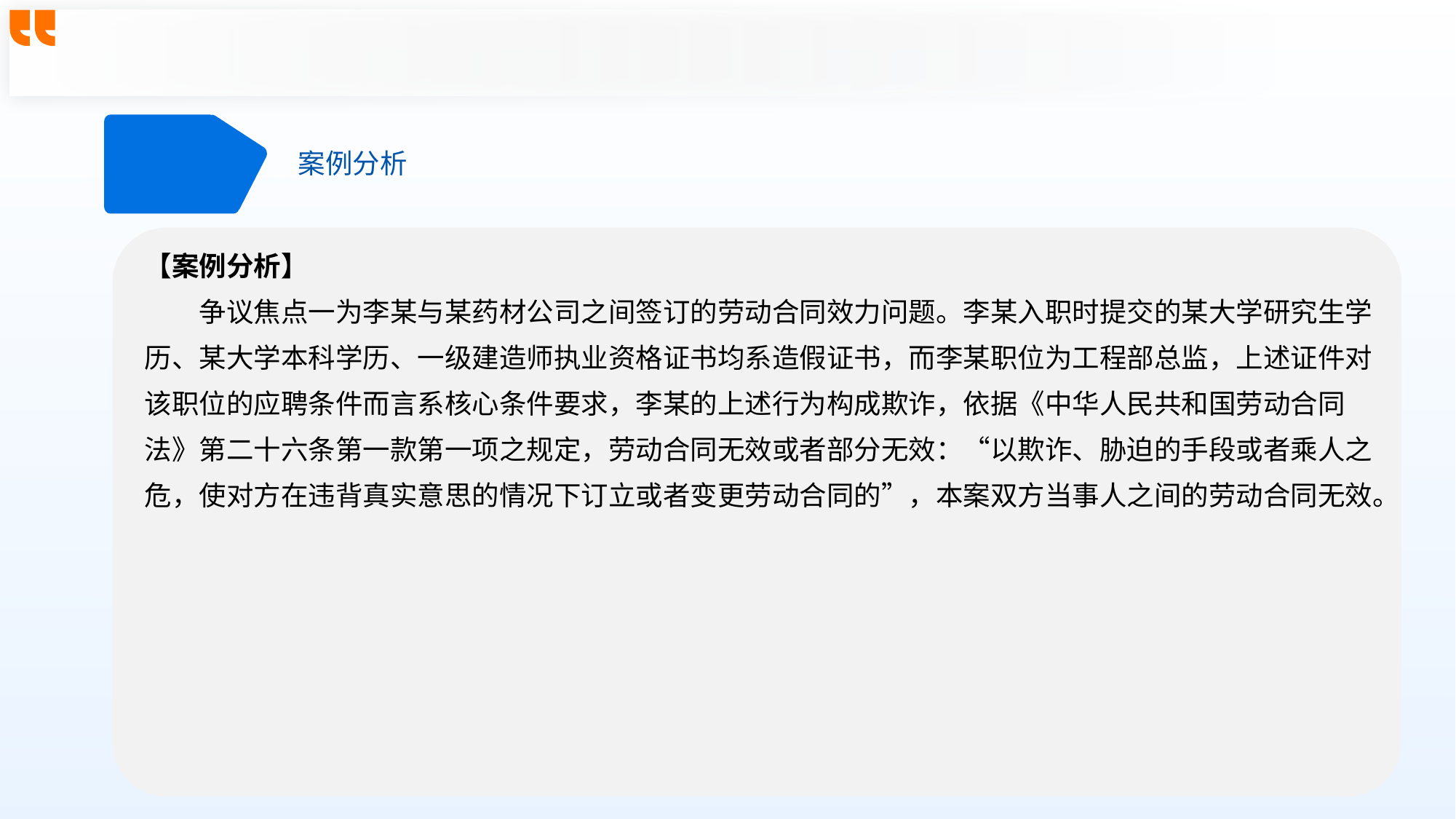

案例分析

【案例分析】
　　争议焦点一为李某与某药材公司之间签订的劳动合同效力问题。李某入职时提交的某大学研究生学历、某大学本科学历、一级建造师执业资格证书均系造假证书，而李某职位为工程部总监，上述证件对该职位的应聘条件而言系核心条件要求，李某的上述行为构成欺诈，依据《中华人民共和国劳动合同法》第二十六条第一款第一项之规定，劳动合同无效或者部分无效：“以欺诈、胁迫的手段或者乘人之危，使对方在违背真实意思的情况下订立或者变更劳动合同的”，本案双方当事人之间的劳动合同无效。